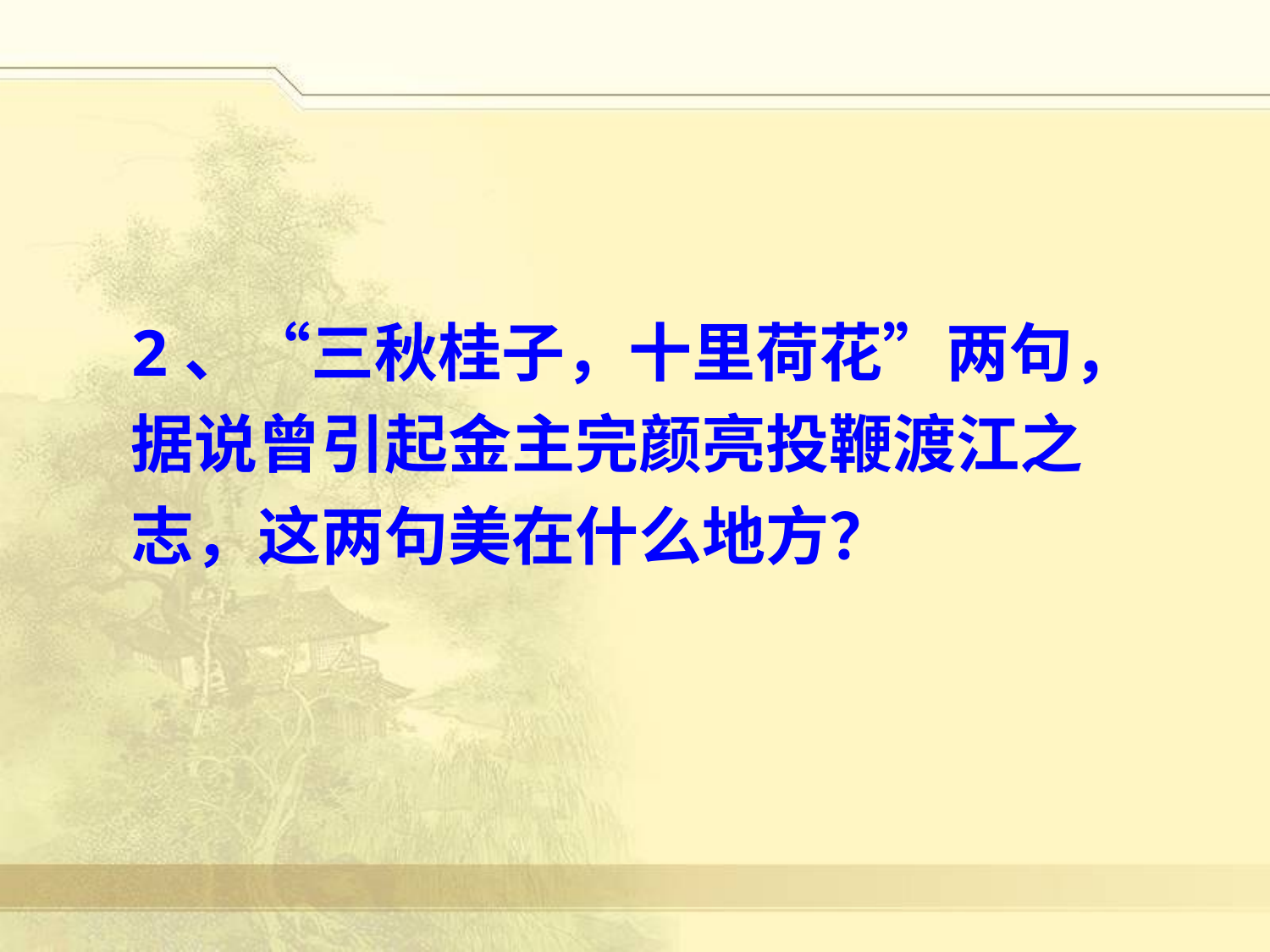

2、“三秋桂子，十里荷花”两句，据说曾引起金主完颜亮投鞭渡江之志，这两句美在什么地方？